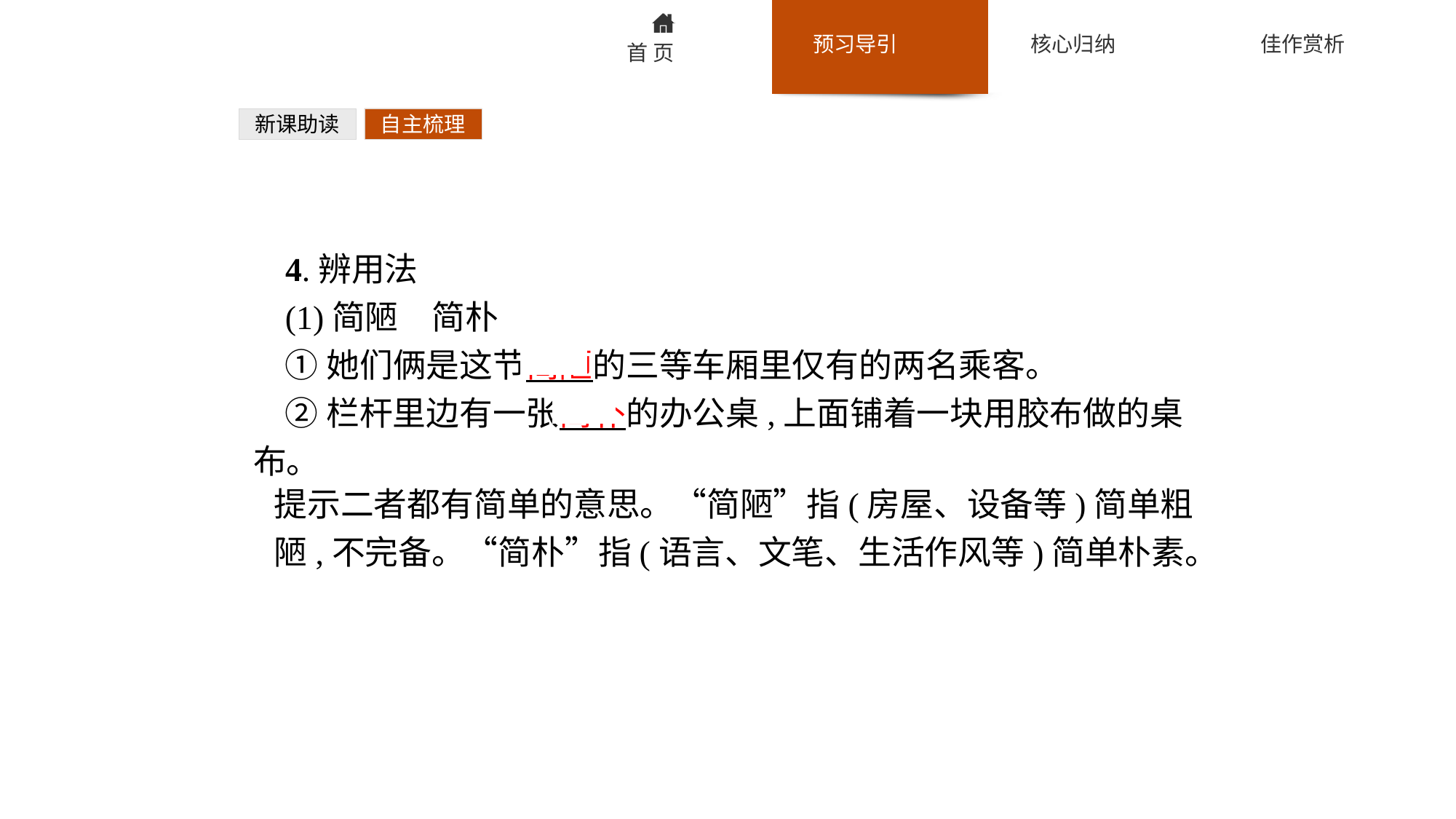

新课助读
自主梳理
4.辨用法
(1)简陋　简朴
①她们俩是这节简陋的三等车厢里仅有的两名乘客。
②栏杆里边有一张简朴的办公桌,上面铺着一块用胶布做的桌布。

提示二者都有简单的意思。“简陋”指(房屋、设备等)简单粗陋,不完备。“简朴”指(语言、文笔、生活作风等)简单朴素。